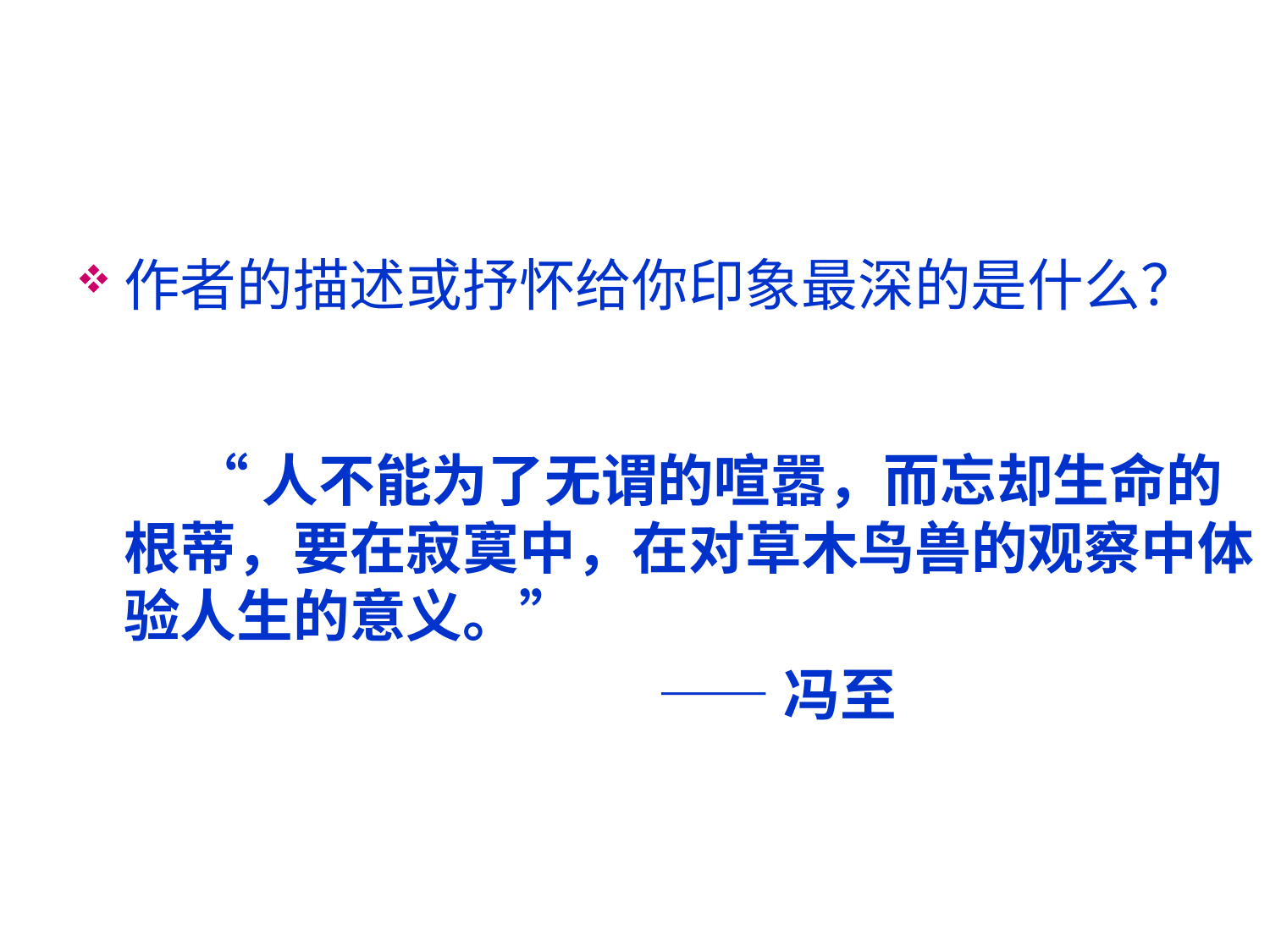

作者的描述或抒怀给你印象最深的是什么？

         “人不能为了无谓的喧嚣，而忘却生命的根蒂，要在寂寞中，在对草木鸟兽的观察中体验人生的意义。”
                                             ——冯至